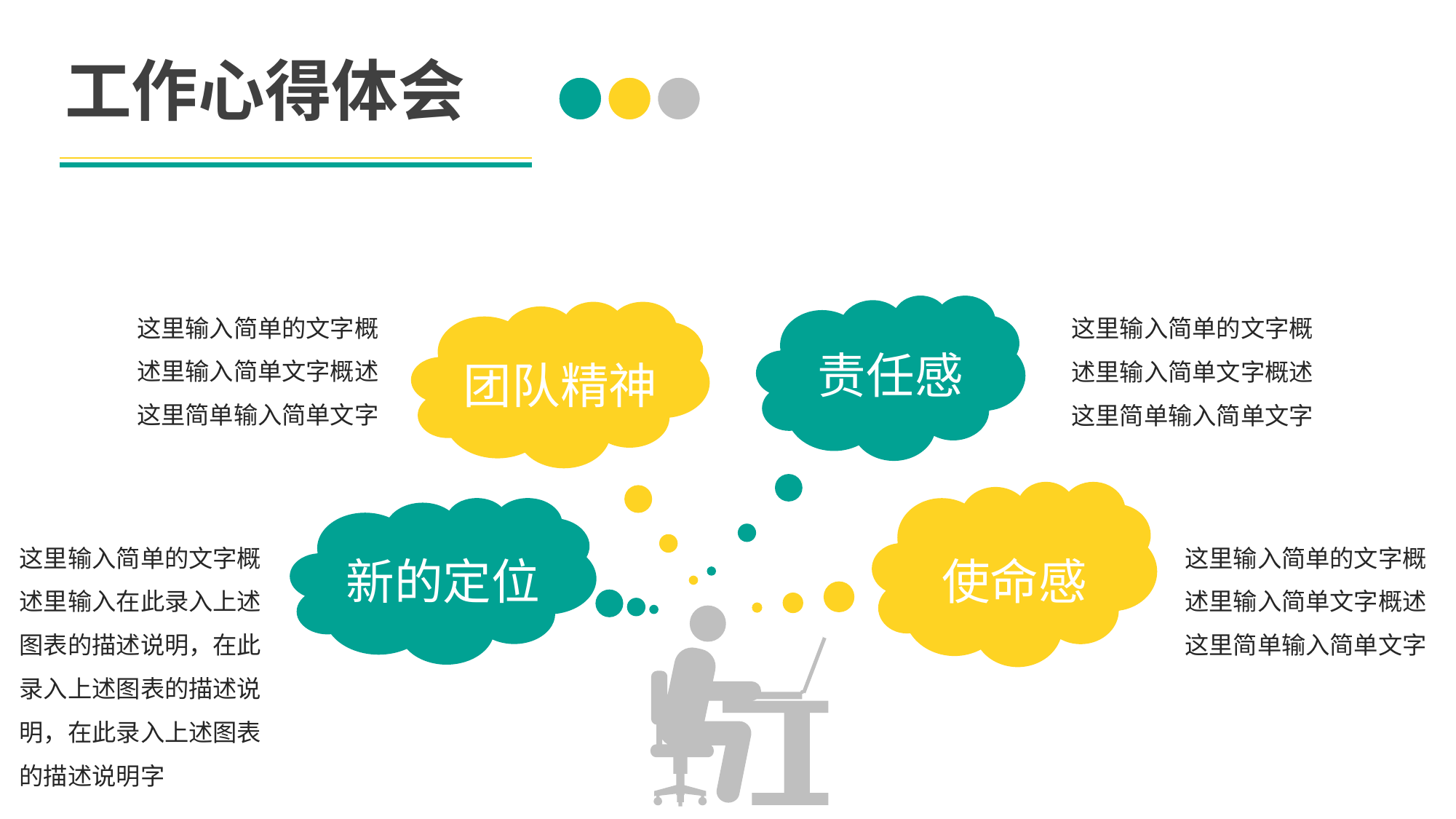

工作心得体会

这里输入简单的文字概述里输入简单文字概述这里简单输入简单文字
这里输入简单的文字概述里输入简单文字概述这里简单输入简单文字

责任感

团队精神

使命感

新的定位
这里输入简单的文字概述里输入在此录入上述图表的描述说明，在此录入上述图表的描述说明，在此录入上述图表的描述说明字
这里输入简单的文字概述里输入简单文字概述这里简单输入简单文字